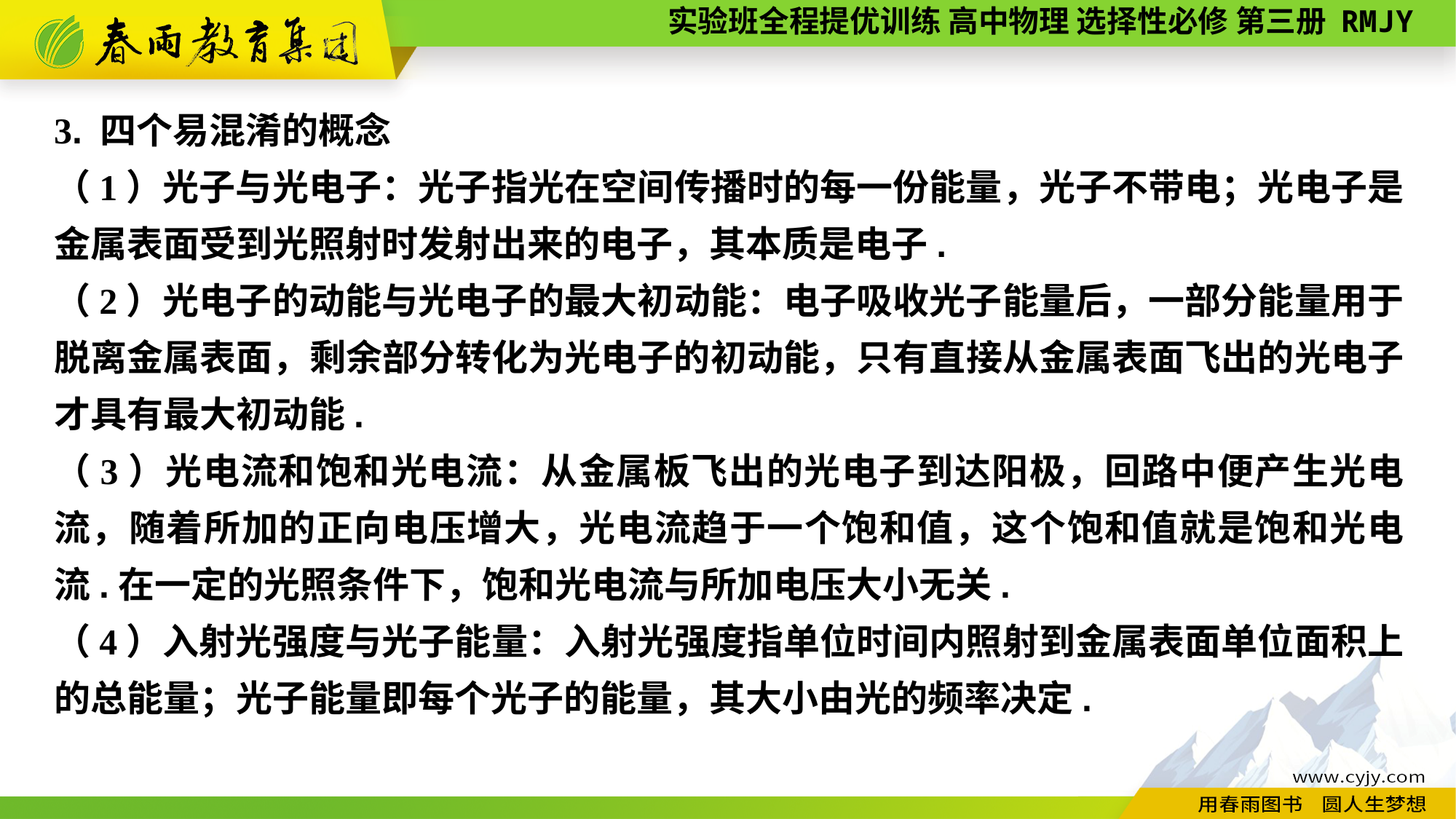

3. 四个易混淆的概念
（1）光子与光电子：光子指光在空间传播时的每一份能量，光子不带电；光电子是金属表面受到光照射时发射出来的电子，其本质是电子.
（2）光电子的动能与光电子的最大初动能：电子吸收光子能量后，一部分能量用于脱离金属表面，剩余部分转化为光电子的初动能，只有直接从金属表面飞出的光电子才具有最大初动能.
（3）光电流和饱和光电流：从金属板飞出的光电子到达阳极，回路中便产生光电流，随着所加的正向电压增大，光电流趋于一个饱和值，这个饱和值就是饱和光电流.在一定的光照条件下，饱和光电流与所加电压大小无关.
（4）入射光强度与光子能量：入射光强度指单位时间内照射到金属表面单位面积上的总能量；光子能量即每个光子的能量，其大小由光的频率决定.